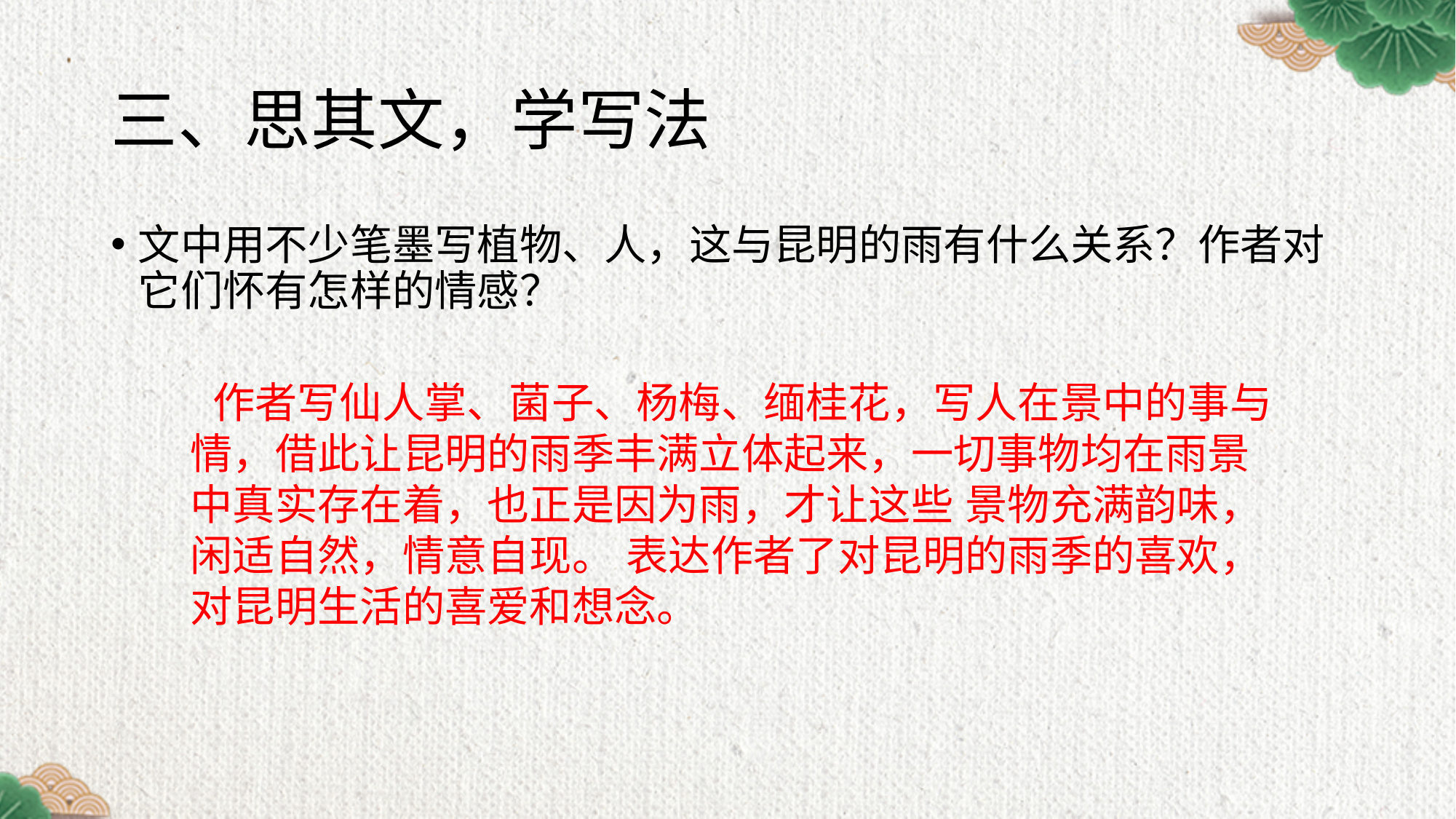

# 三、思其文，学写法
文中用不少笔墨写植物、人，这与昆明的雨有什么关系？作者对它们怀有怎样的情感？
 作者写仙人掌、菌子、杨梅、缅桂花，写人在景中的事与情，借此让昆明的雨季丰满立体起来，一切事物均在雨景中真实存在着，也正是因为雨，才让这些 景物充满韵味，闲适自然，情意自现。 表达作者了对昆明的雨季的喜欢，对昆明生活的喜爱和想念。